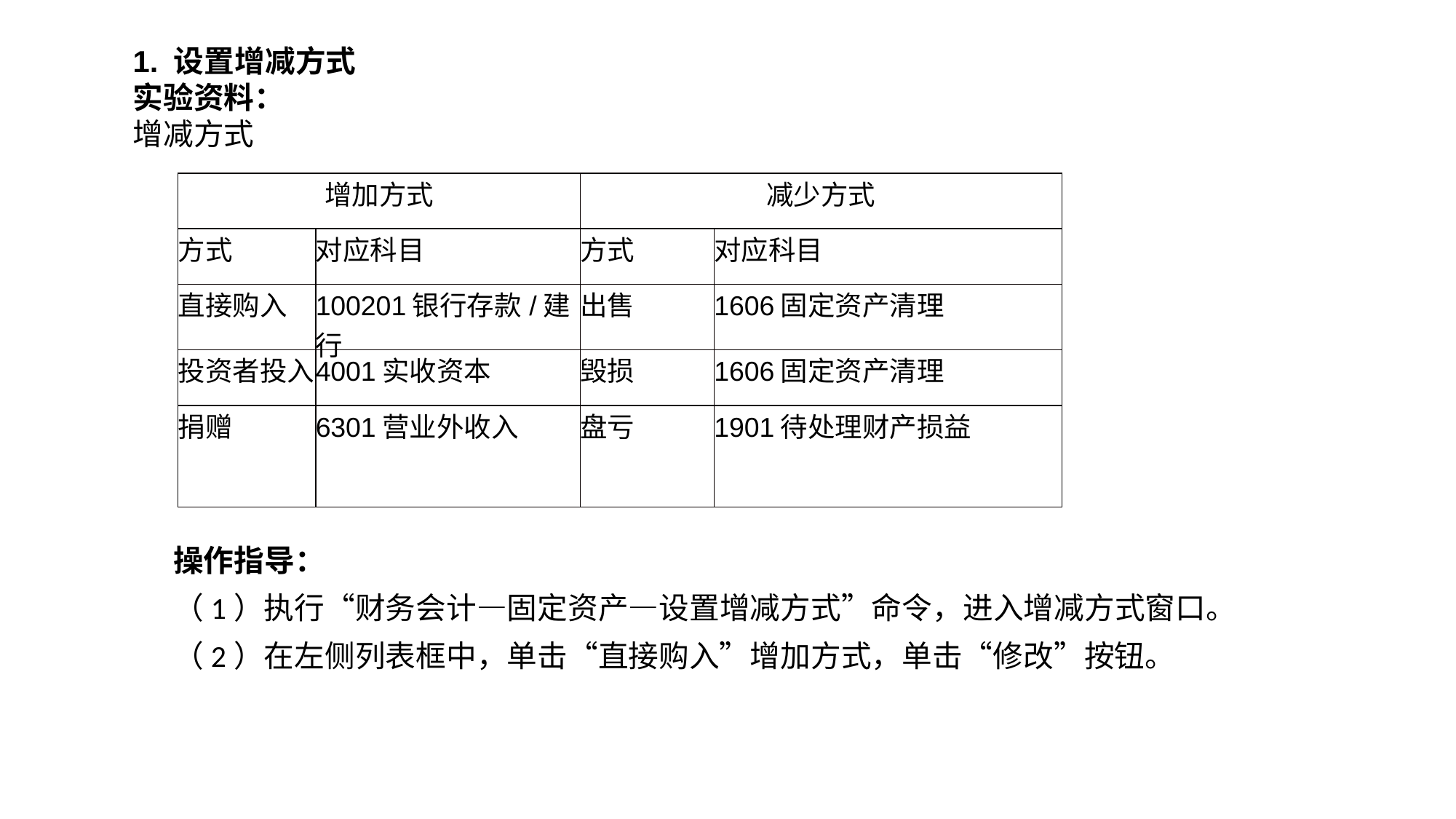

1. 设置增减方式
实验资料：
增减方式
| 增加方式 |  | 减少方式 |  |
| --- | --- | --- | --- |
| 方式 | 对应科目 | 方式 | 对应科目 |
| 直接购入 | 100201银行存款/建行 | 出售 | 1606固定资产清理 |
| 投资者投入 | 4001实收资本 | 毁损 | 1606固定资产清理 |
| 捐赠 | 6301营业外收入 | 盘亏 | 1901待处理财产损益 |
操作指导：
（1）执行“财务会计—固定资产—设置增减方式”命令，进入增减方式窗口。
（2）在左侧列表框中，单击“直接购入”增加方式，单击“修改”按钮。